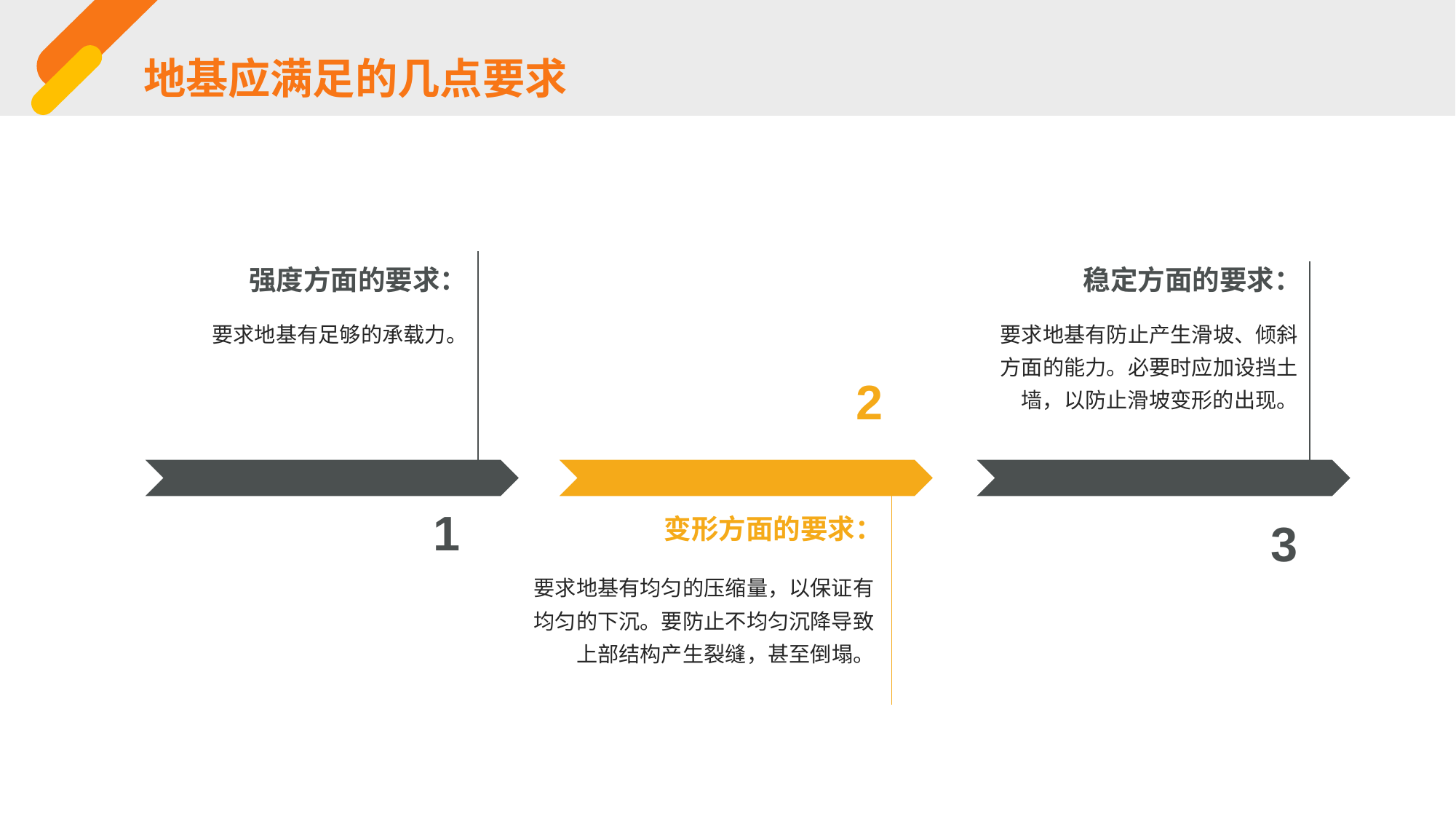

地基应满足的几点要求
强度方面的要求：
稳定方面的要求：
要求地基有足够的承载力。
要求地基有防止产生滑坡、倾斜方面的能力。必要时应加设挡土墙，以防止滑坡变形的出现。
2

1
变形方面的要求：
3
要求地基有均匀的压缩量，以保证有均匀的下沉。要防止不均匀沉降导致上部结构产生裂缝，甚至倒塌。